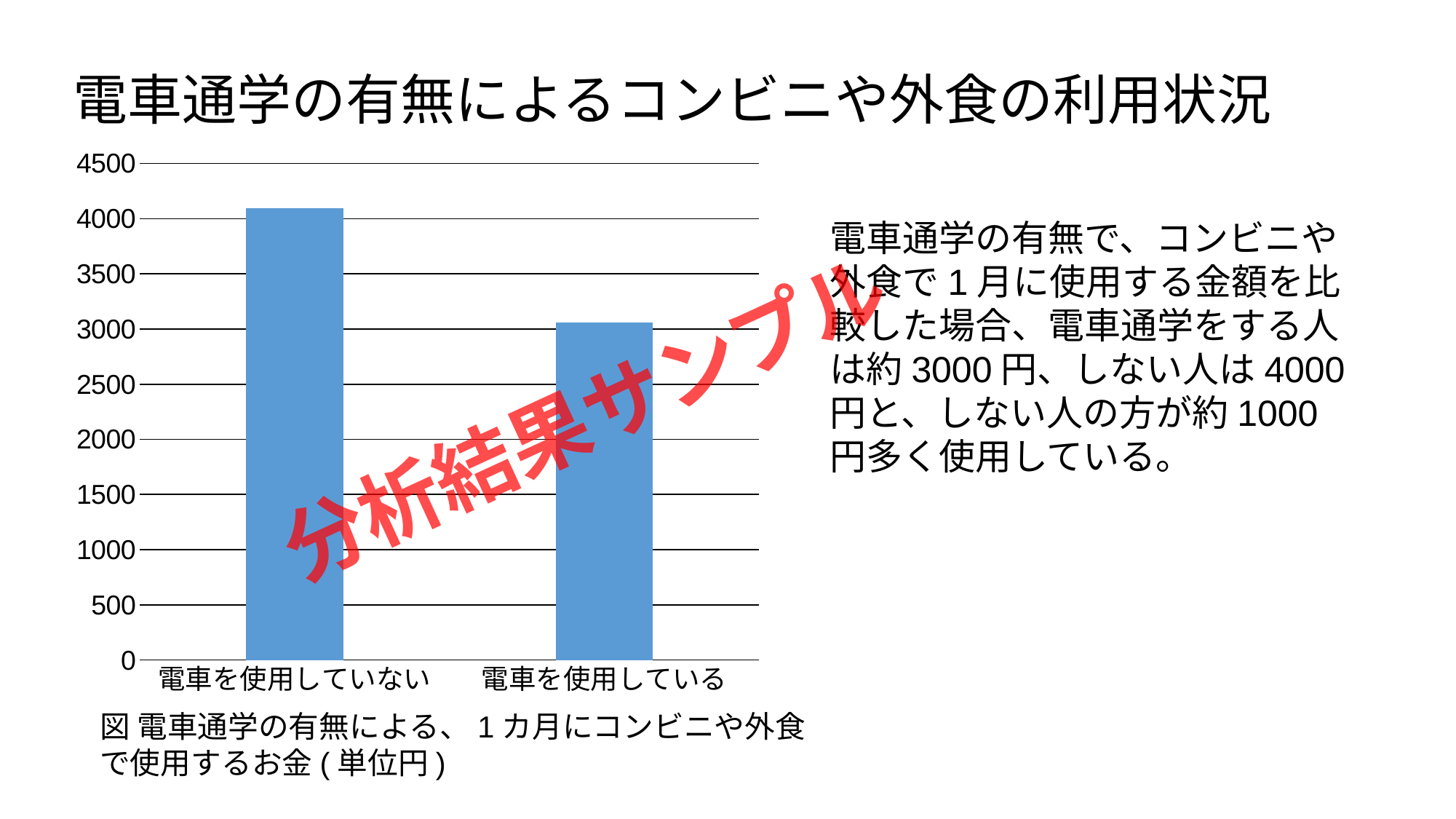

電車通学の有無によるコンビニや外食の利用状況

### Chart

| Category |  |
|---|---|
| 電車を使用していない | 4093.75 |
| 電車を使用している | 3060.56338028169 |
電車通学の有無で、コンビニや外食で1月に使用する金額を比較した場合、電車通学をする人は約3000円、しない人は4000円と、しない人の方が約1000円多く使用している。
分析結果サンプル
図 電車通学の有無による、1カ月にコンビニや外食で使用するお金(単位円)